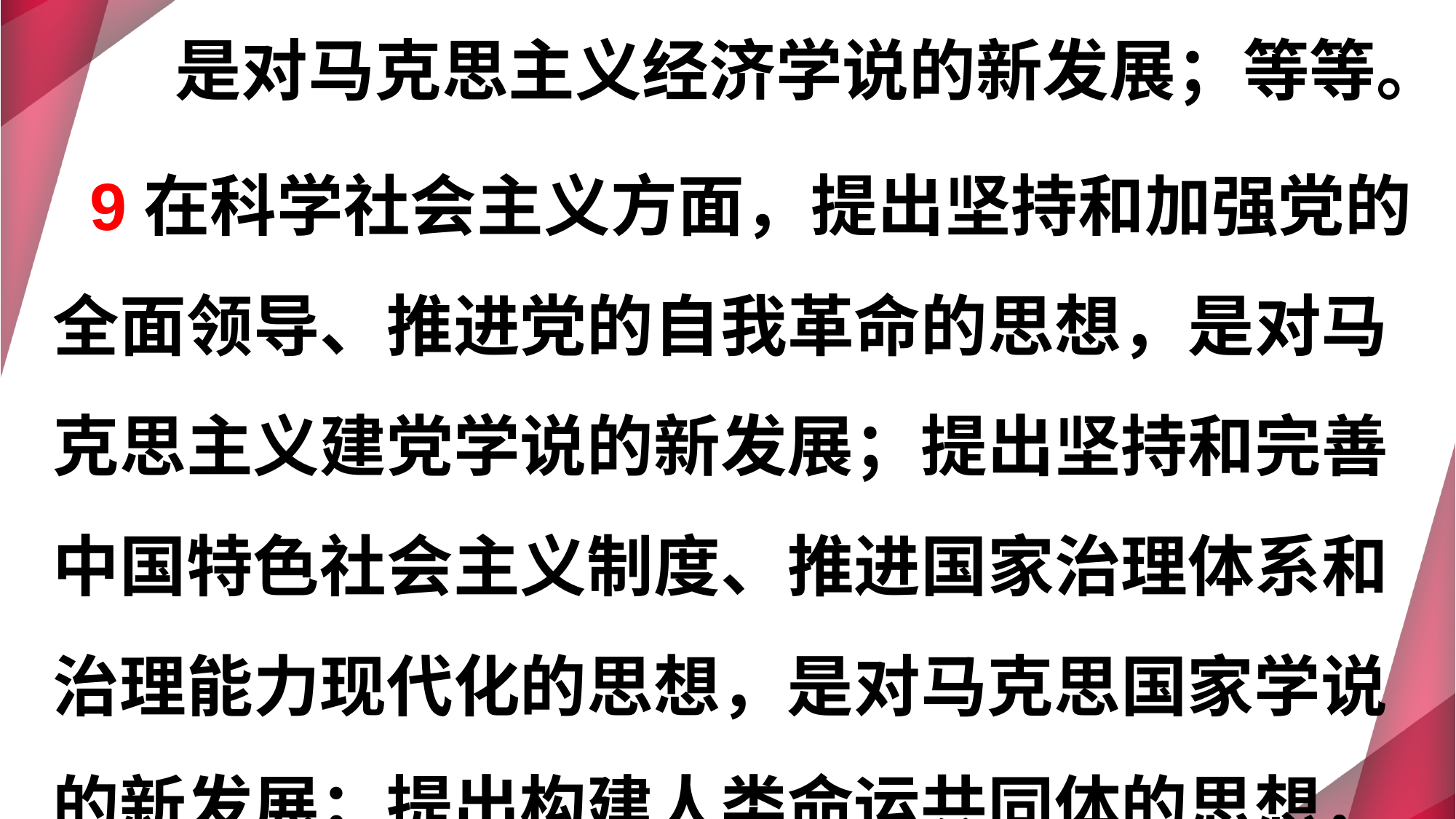

是对马克思主义经济学说的新发展；等等。
  9在科学社会主义方面，提出坚持和加强党的全面领导、推进党的自我革命的思想，是对马克思主义建党学说的新发展；提出坚持和完善中国特色社会主义制度、推进国家治理体系和治理能力现代化的思想，是对马克思国家学说的新发展；提出构建人类命运共同体的思想，